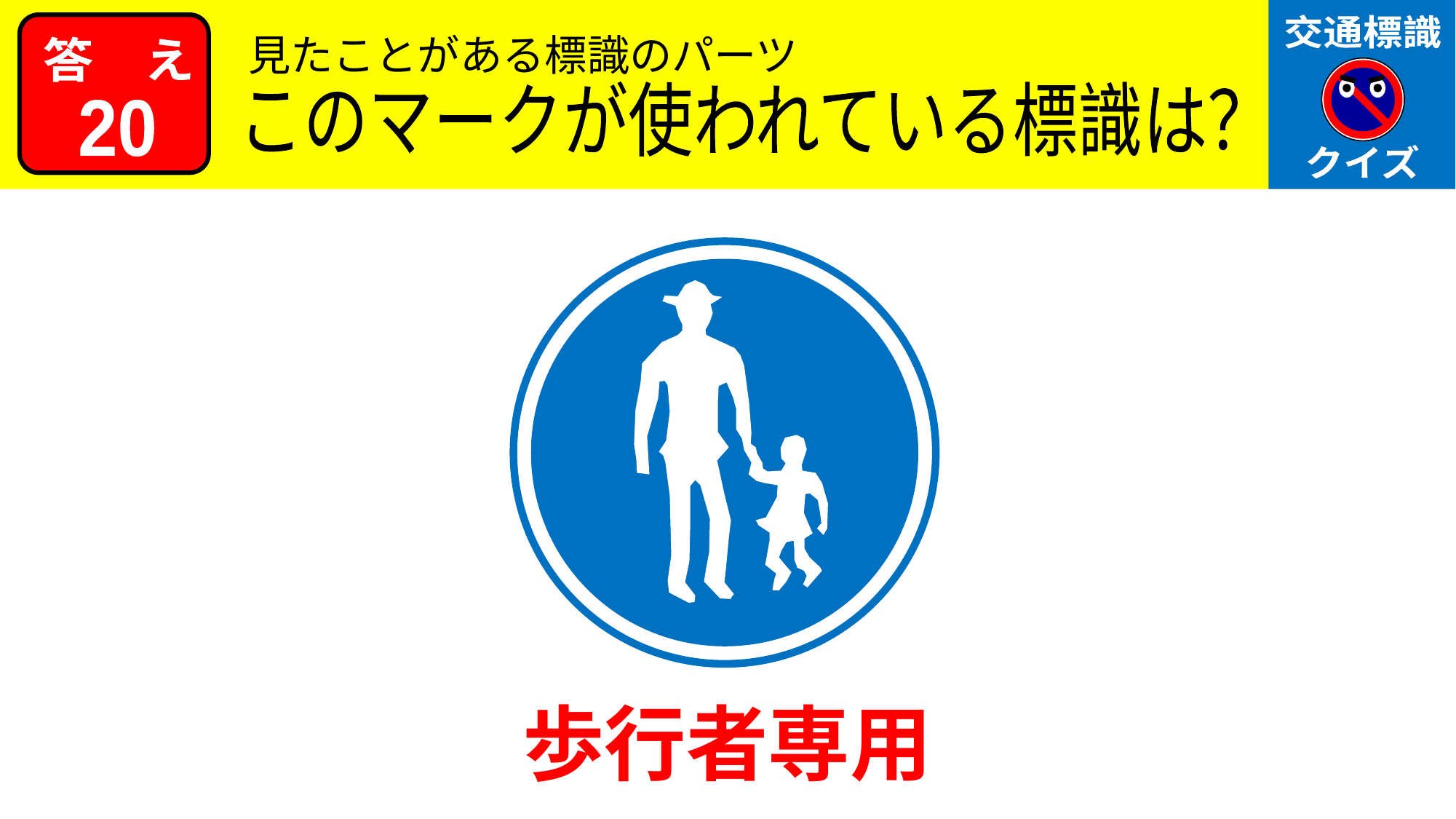

見たことがある標識のパーツ
このマークが使われている標識は？
20

歩行者専用